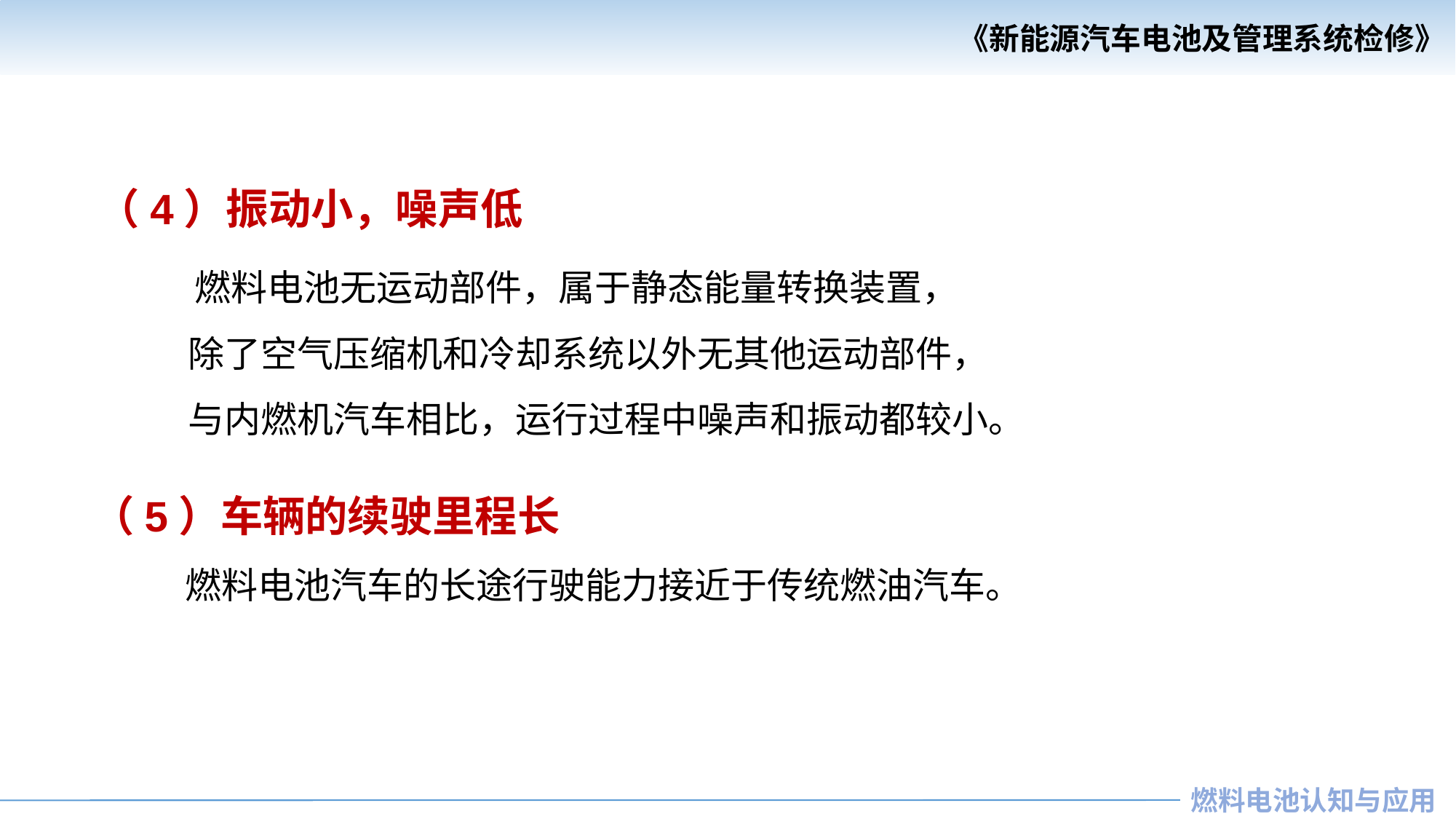

（4）振动小，噪声低
         燃料电池无运动部件，属于静态能量转换装置，
          除了空气压缩机和冷却系统以外无其他运动部件，
          与内燃机汽车相比，运行过程中噪声和振动都较小。
（5）车辆的续驶里程长
              燃料电池汽车的长途行驶能力接近于传统燃油汽车。